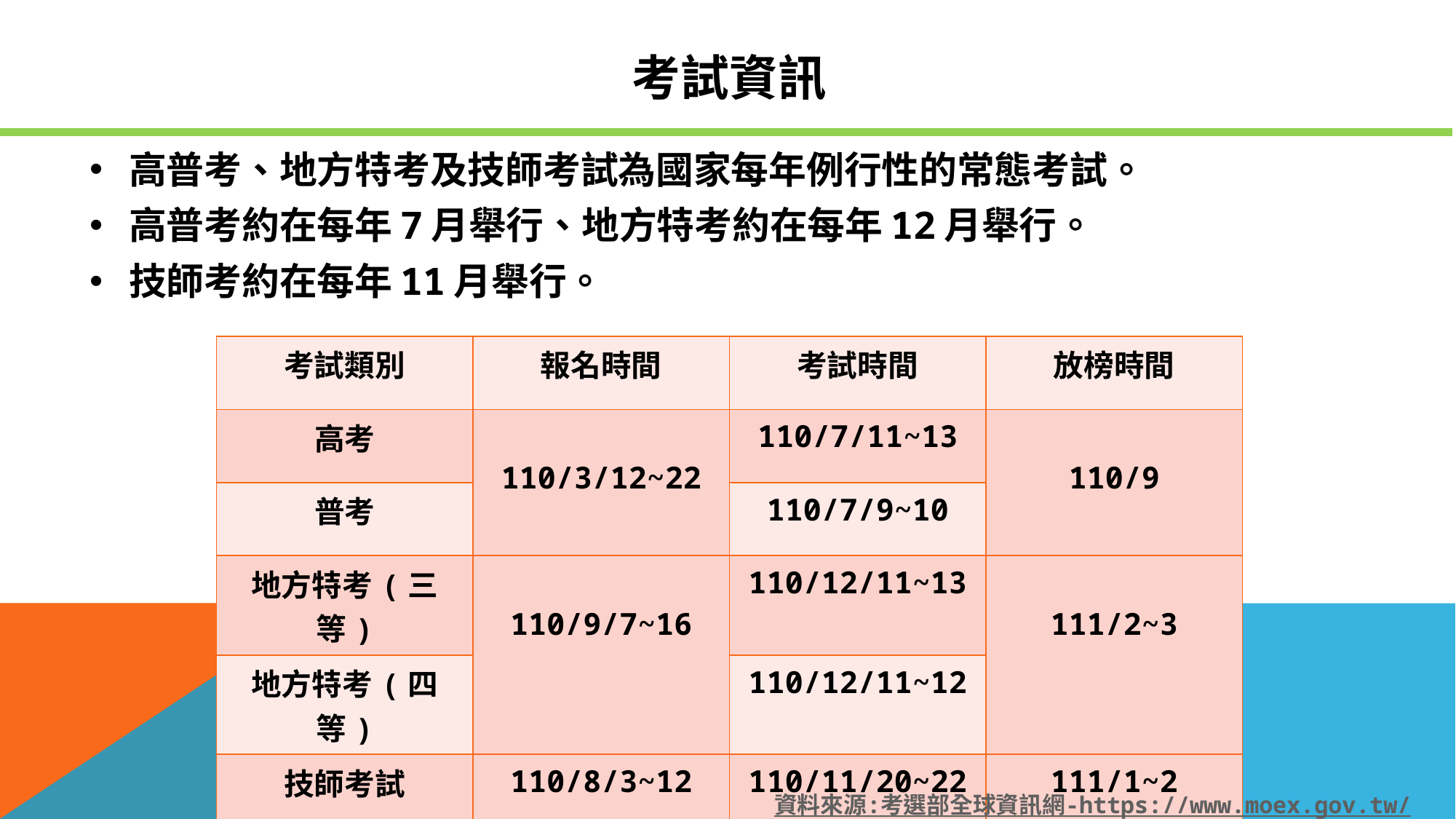

# 考試資訊
高普考、地方特考及技師考試為國家每年例行性的常態考試。
高普考約在每年7月舉行、地方特考約在每年12月舉行。
技師考約在每年11月舉行。

| 考試類別 | 報名時間 | 考試時間 | 放榜時間 |
| --- | --- | --- | --- |
| 高考 | 110/3/12~22 | 110/7/11~13 | 110/9 |
| 普考 |  | 110/7/9~10 |  |
| 地方特考(三等) | 110/9/7~16 | 110/12/11~13 | 111/2~3 |
| 地方特考(四等) |  | 110/12/11~12 |  |
| 技師考試 | 110/8/3~12 | 110/11/20~22 | 111/1~2 |
資料來源:考選部全球資訊網-https://www.moex.gov.tw/